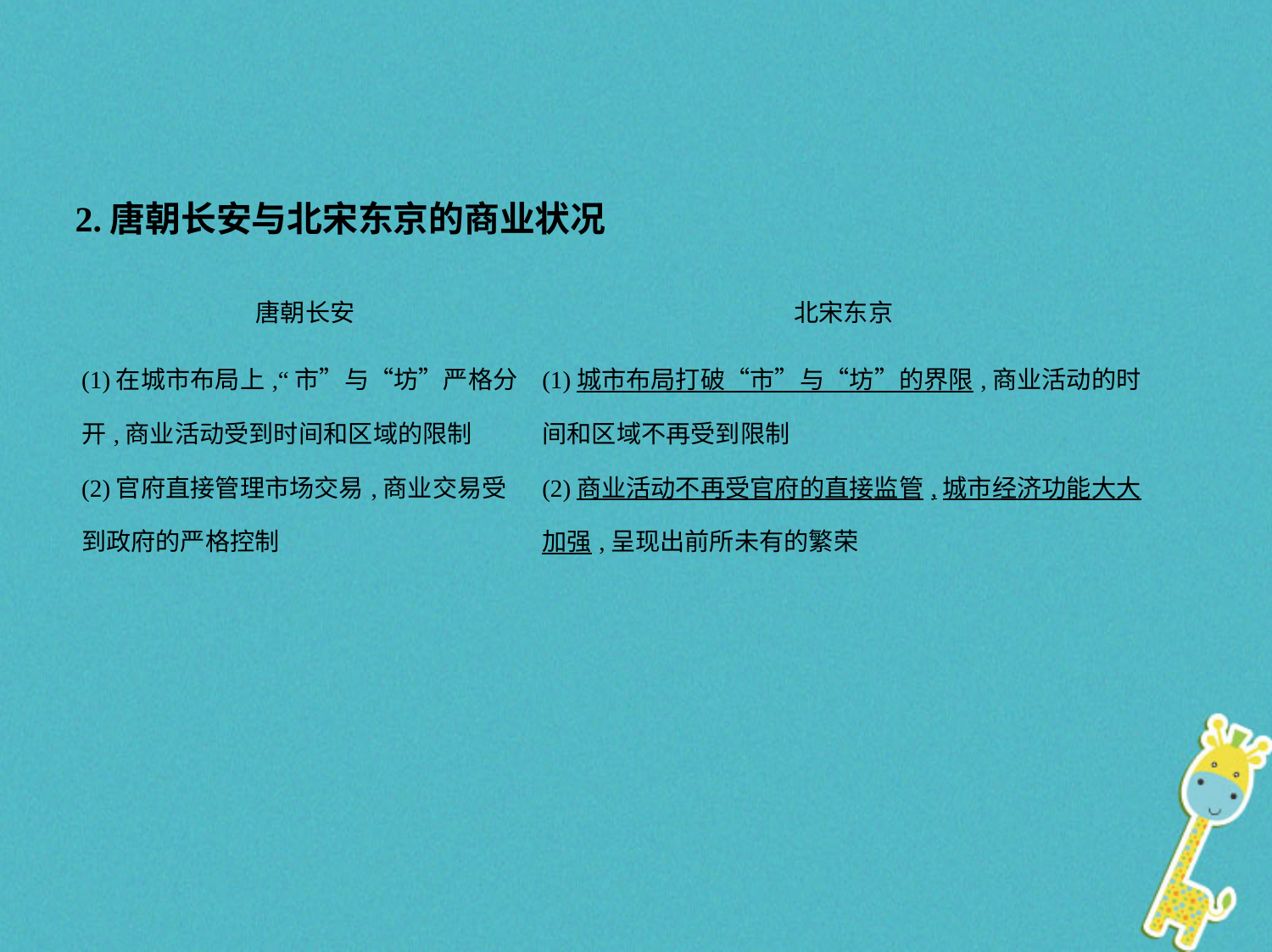

2.唐朝长安与北宋东京的商业状况
| 唐朝长安 | 北宋东京 |
| --- | --- |
| (1)在城市布局上,“市”与“坊”严格分开,商业活动受到时间和区域的限制 (2)官府直接管理市场交易,商业交易受到政府的严格控制 | (1)城市布局打破“市”与“坊”的界限,商业活动的时间和区域不再受到限制 (2)商业活动不再受官府的直接监管,城市经济功能大大加强,呈现出前所未有的繁荣 |